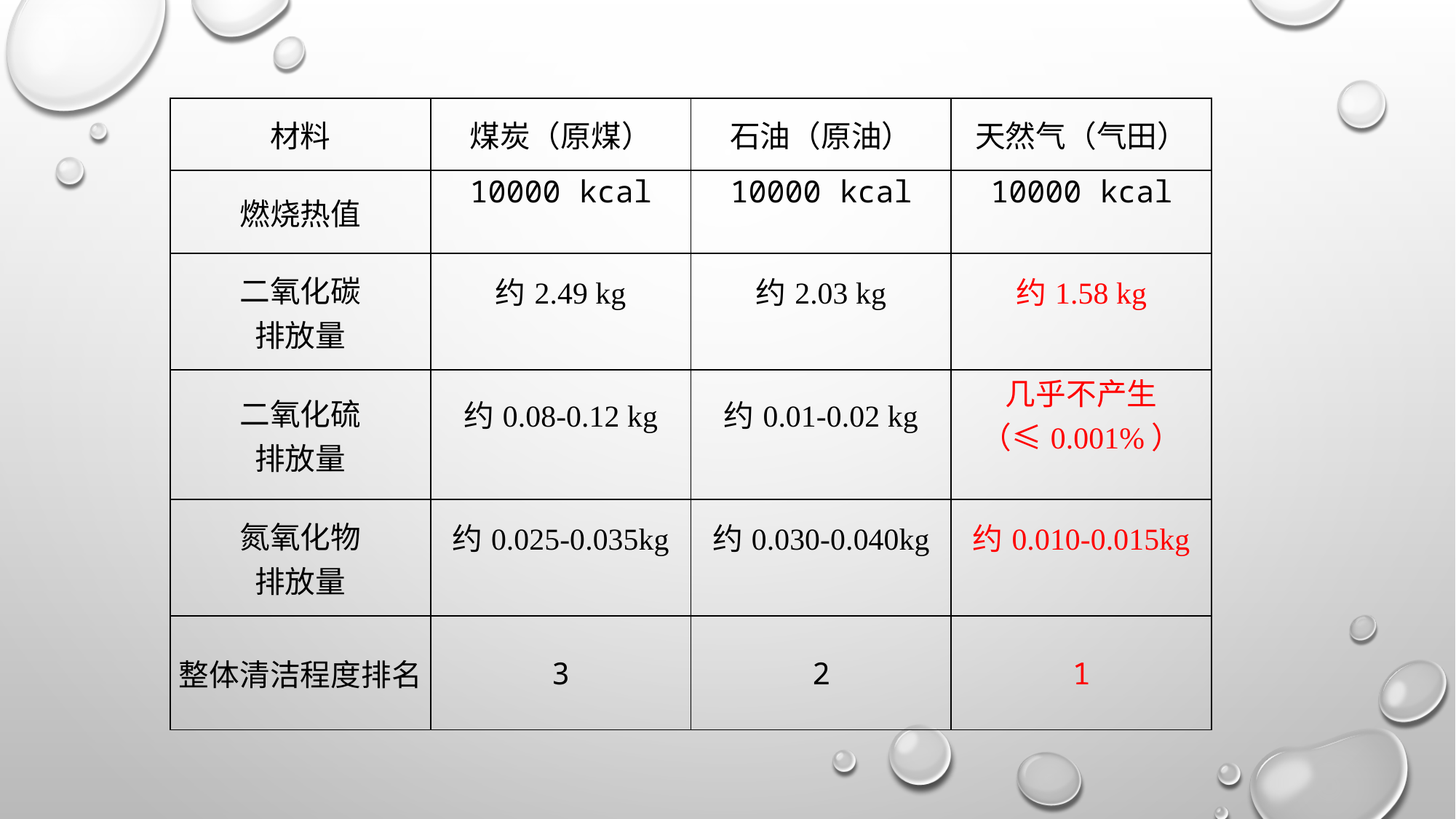

| 材料 | 煤炭（原煤） | 石油（原油） | 天然气（气田） |
| --- | --- | --- | --- |
| 燃烧热值 | 10000 kcal | 10000 kcal | 10000 kcal |
| 二氧化碳 排放量 | 约2.49 kg | 约2.03 kg | 约1.58 kg |
| 二氧化硫 排放量 | 约0.08-0.12 kg | 约0.01-0.02 kg | 几乎不产生 （≤0.001%） |
| 氮氧化物 排放量 | 约0.025-0.035kg | 约0.030-0.040kg | 约0.010-0.015kg |
| 整体清洁程度排名 | 3 | 2 | 1 |